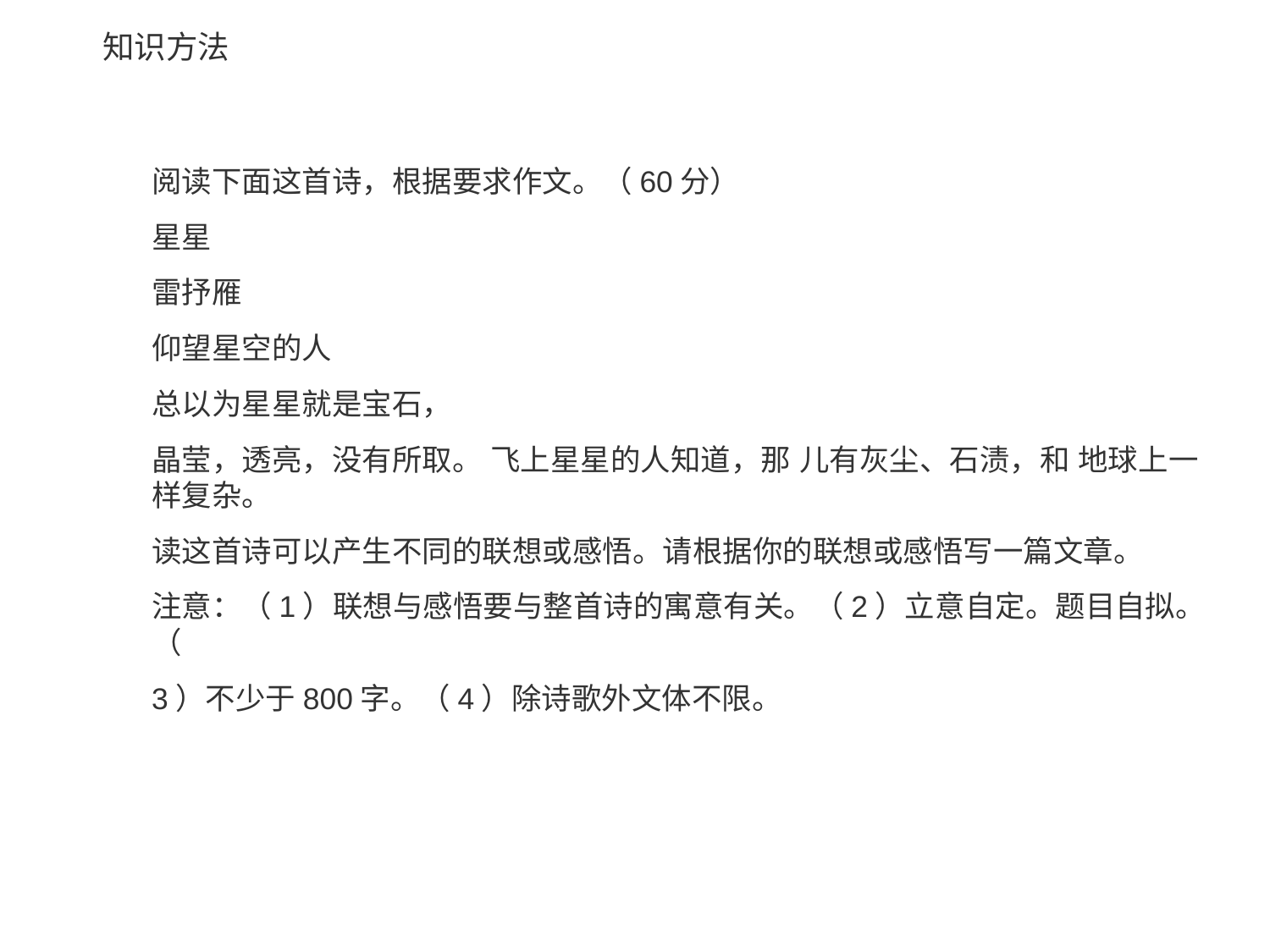

# 知识方法
阅读下面这首诗，根据要求作文。（60分）
星星
雷抒雁
仰望星空的人
总以为星星就是宝石，
晶莹，透亮，没有所取。 飞上星星的人知道，那 儿有灰尘、石渍，和 地球上一样复杂。
读这首诗可以产生不同的联想或感悟。请根据你的联想或感悟写一篇文章。
注意：（1）联想与感悟要与整首诗的寓意有关。（2）立意自定。题目自拟。（
3）不少于800字。（4）除诗歌外文体不限。